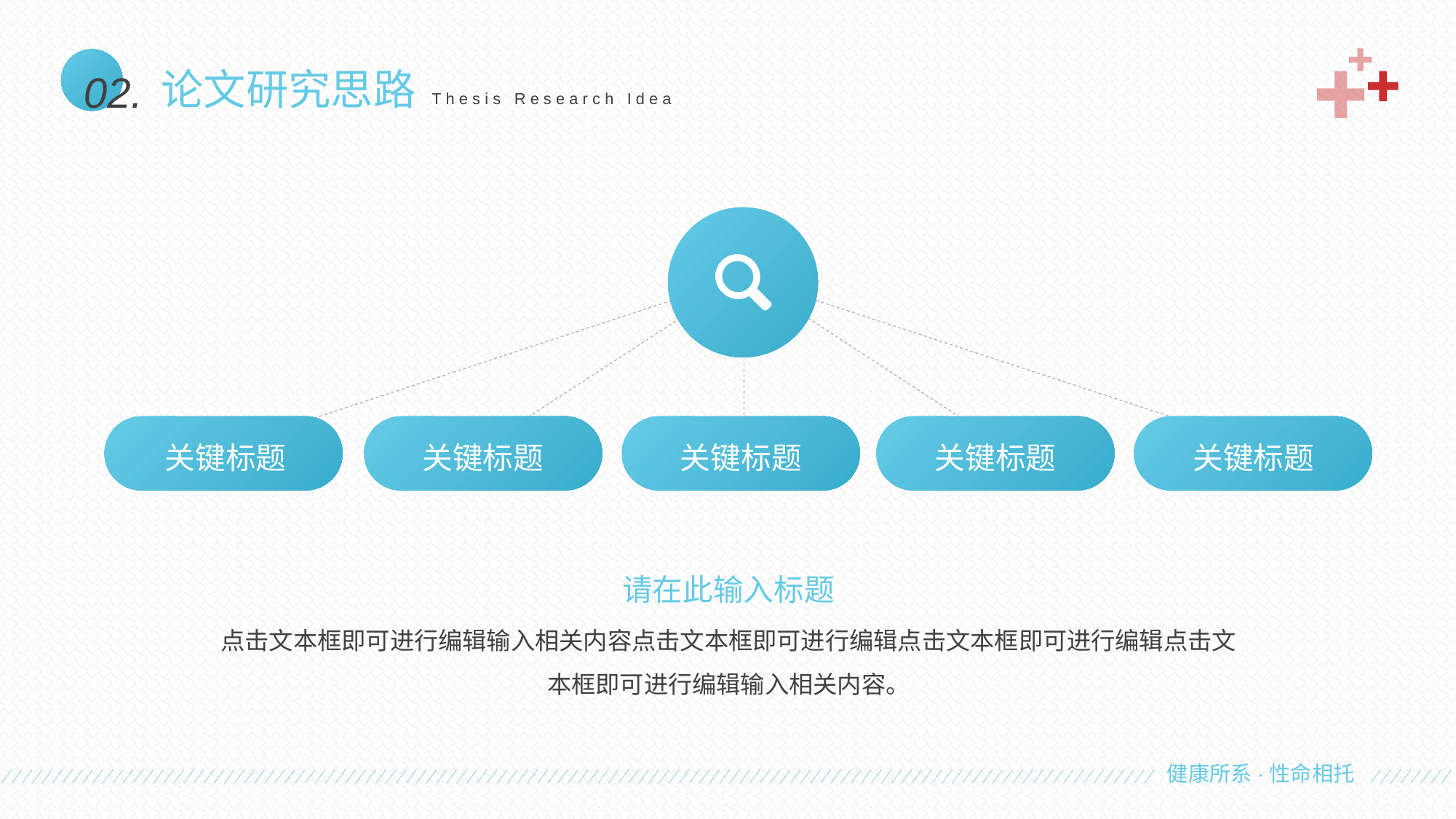

02.
论文研究思路
Thesis Research Idea

关键标题
关键标题
关键标题
关键标题
关键标题
请在此输入标题
点击文本框即可进行编辑输入相关内容点击文本框即可进行编辑点击文本框即可进行编辑点击文本框即可进行编辑输入相关内容。